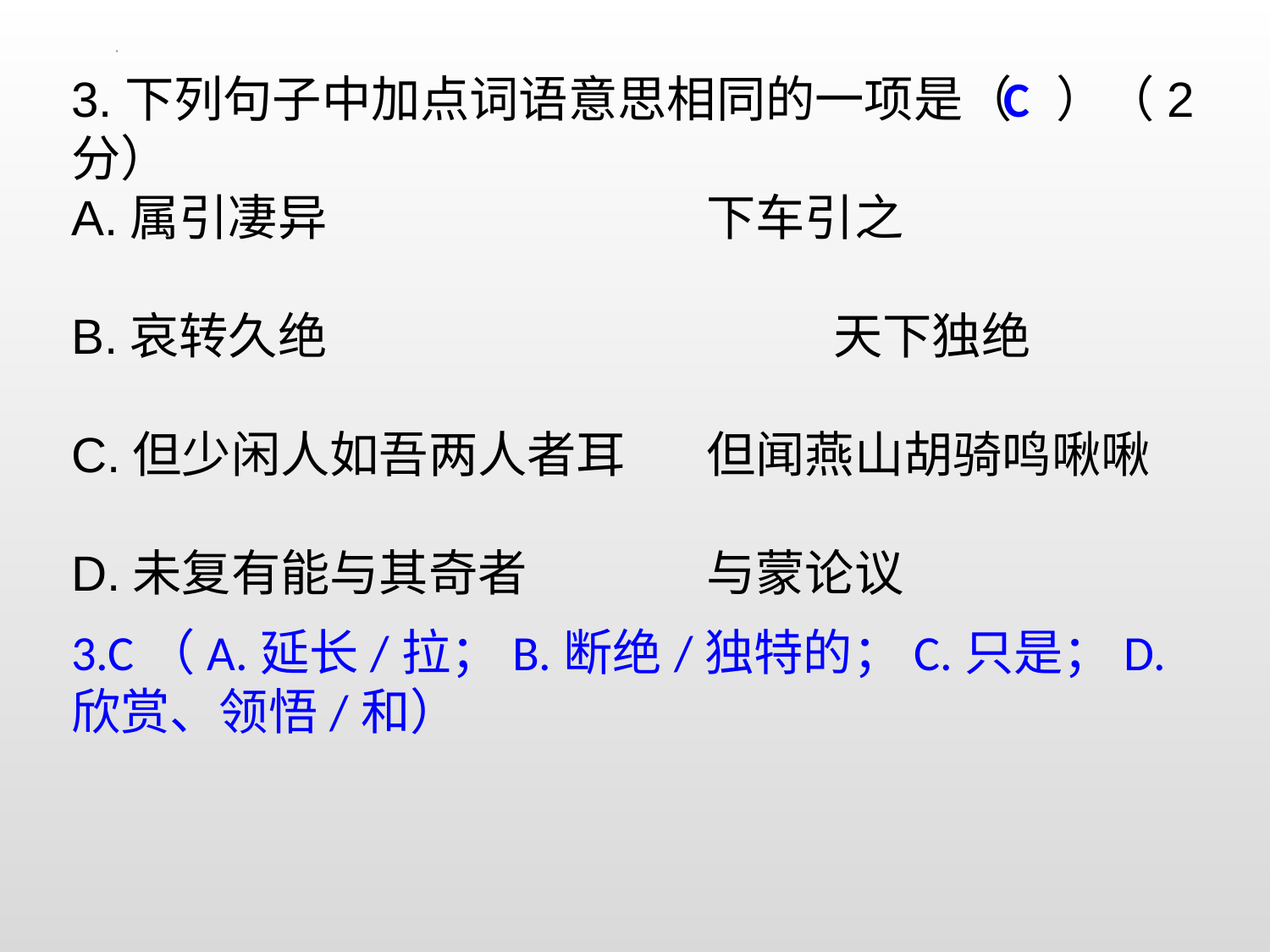

3.下列句子中加点词语意思相同的一项是（    ）（2分）
A.属引凄异 			下车引之

B.哀转久绝				天下独绝

C.但少闲人如吾两人者耳	但闻燕山胡骑鸣啾啾

D.未复有能与其奇者		与蒙论议
C
3.C（A.延长/拉；B.断绝/独特的；C.只是；D.欣赏、领悟/和）